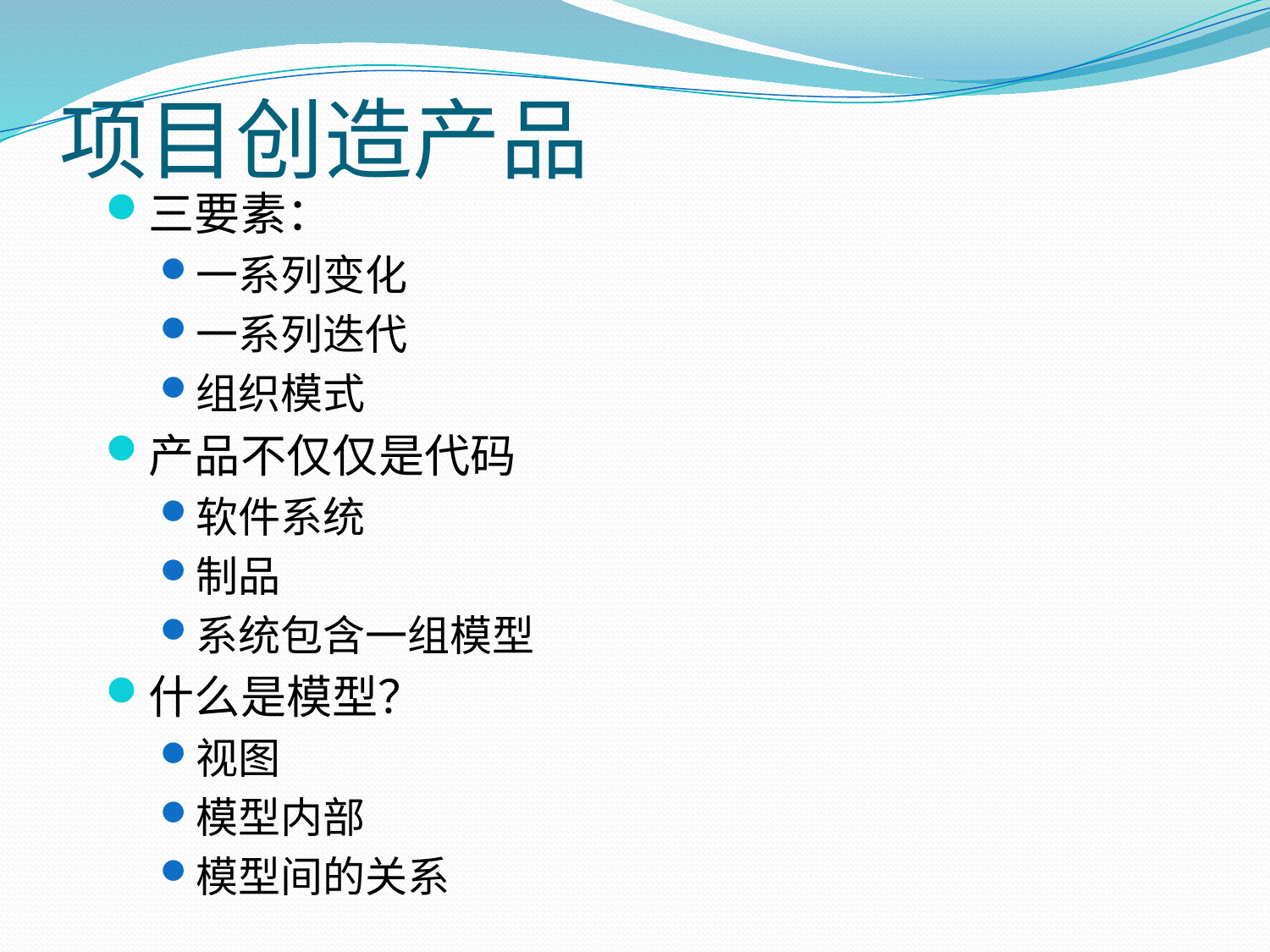

# 项目创造产品
三要素：
一系列变化
一系列迭代
组织模式
产品不仅仅是代码
软件系统
制品
系统包含一组模型
什么是模型？
视图
模型内部
模型间的关系